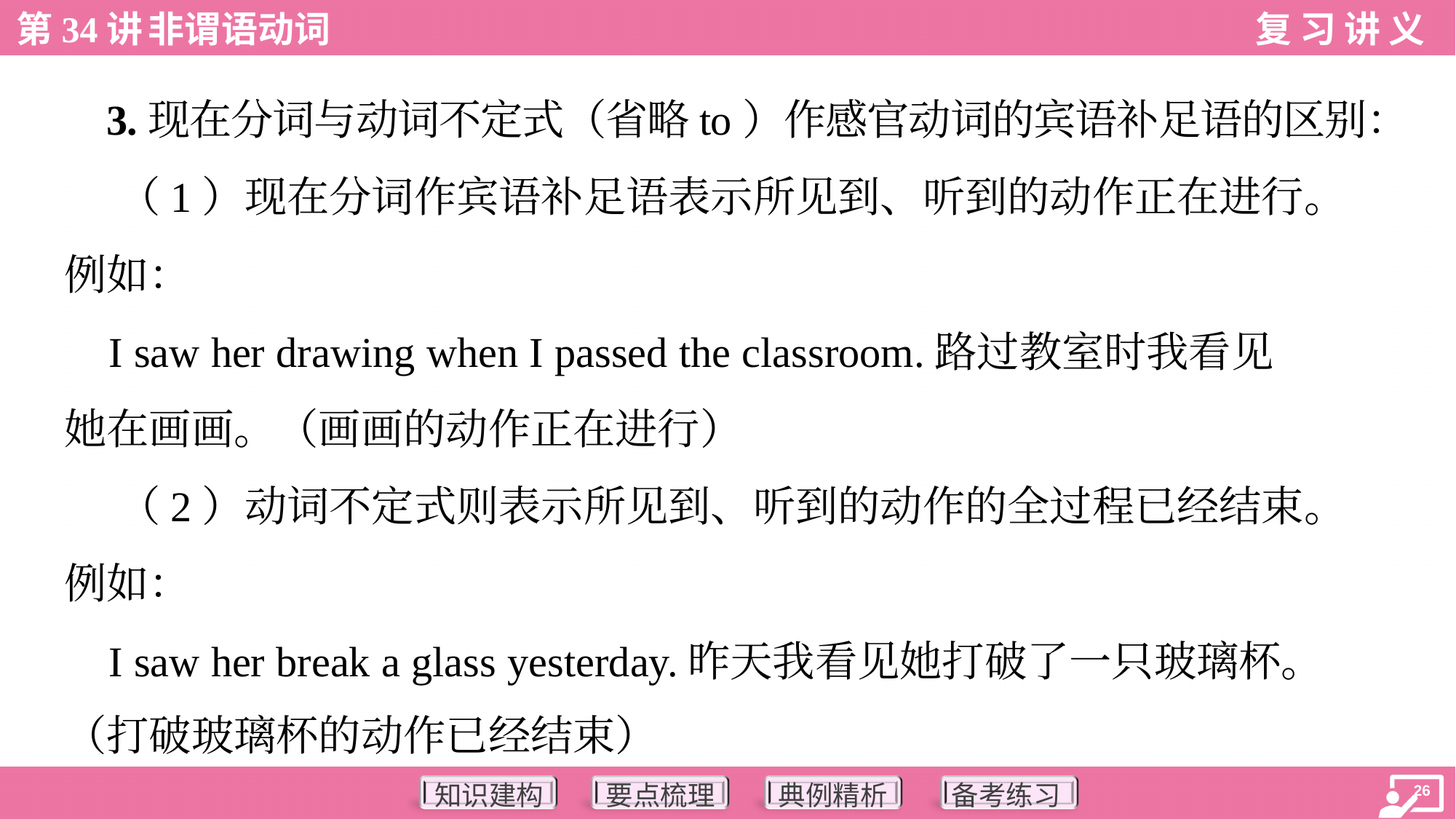

3.现在分词与动词不定式（省略to）作感官动词的宾语补足语的区别：
    （1）现在分词作宾语补足语表示所见到、听到的动作正在进行。
例如：
    I saw her drawing when I passed the classroom.路过教室时我看见
她在画画。（画画的动作正在进行）
    （2）动词不定式则表示所见到、听到的动作的全过程已经结束。
例如：
    I saw her break a glass yesterday.昨天我看见她打破了一只玻璃杯。
（打破玻璃杯的动作已经结束）